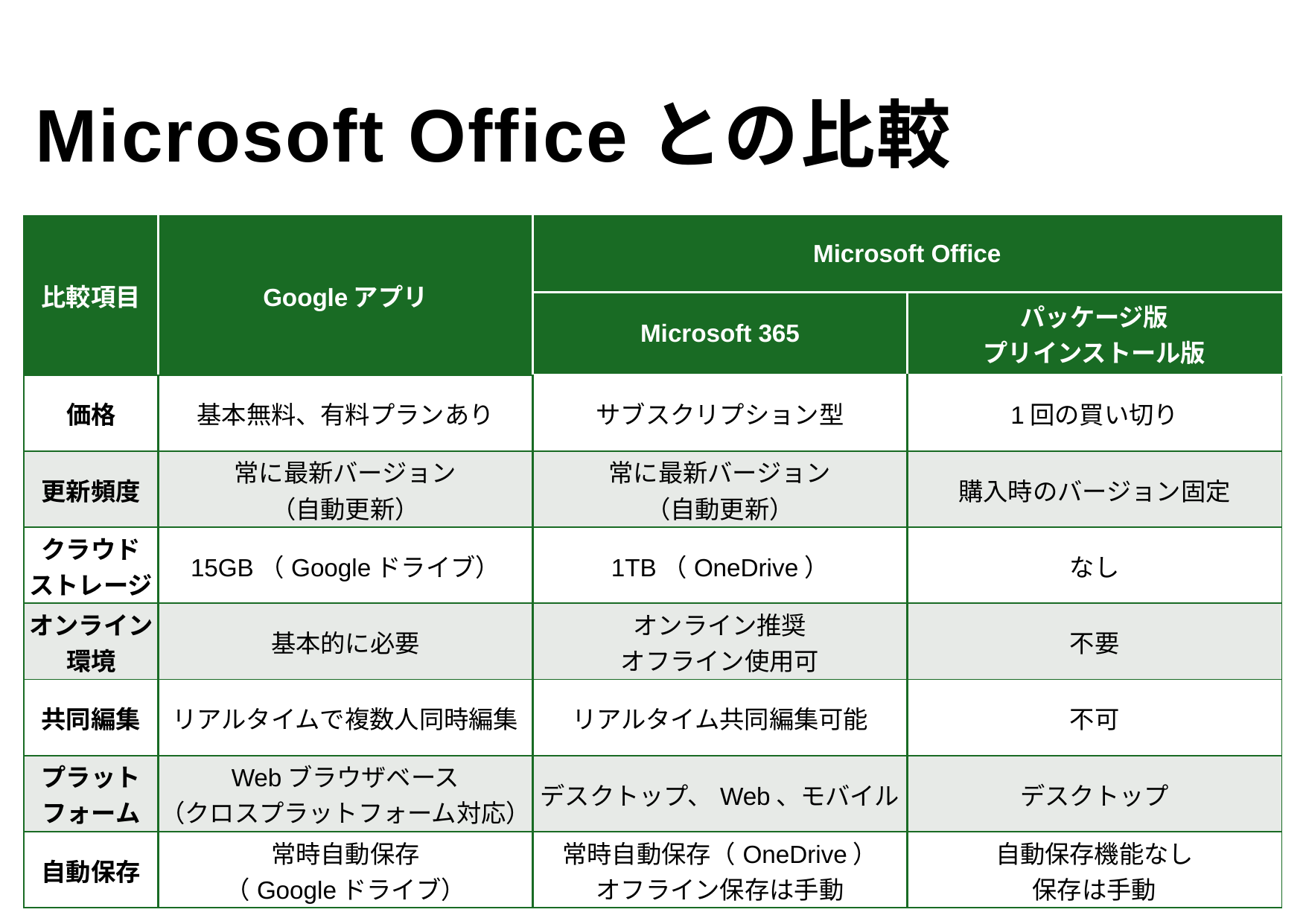

# Microsoft Officeとの比較
| 比較項目 | Googleアプリ | Microsoft Office |  |
| --- | --- | --- | --- |
|  |  | Microsoft 365 | パッケージ版 プリインストール版 |
| 価格 | 基本無料、有料プランあり | サブスクリプション型 | 1回の買い切り |
| 更新頻度 | 常に最新バージョン （自動更新） | 常に最新バージョン （自動更新） | 購入時のバージョン固定 |
| クラウド ストレージ | 15GB（Googleドライブ） | 1TB（OneDrive） | なし |
| オンライン環境 | 基本的に必要 | オンライン推奨 オフライン使用可 | 不要 |
| 共同編集 | リアルタイムで複数人同時編集 | リアルタイム共同編集可能 | 不可 |
| プラットフォーム | Webブラウザベース （クロスプラットフォーム対応） | デスクトップ、Web、モバイル | デスクトップ |
| 自動保存 | 常時自動保存 （Googleドライブ） | 常時自動保存（OneDrive） オフライン保存は手動 | 自動保存機能なし 保存は手動 |